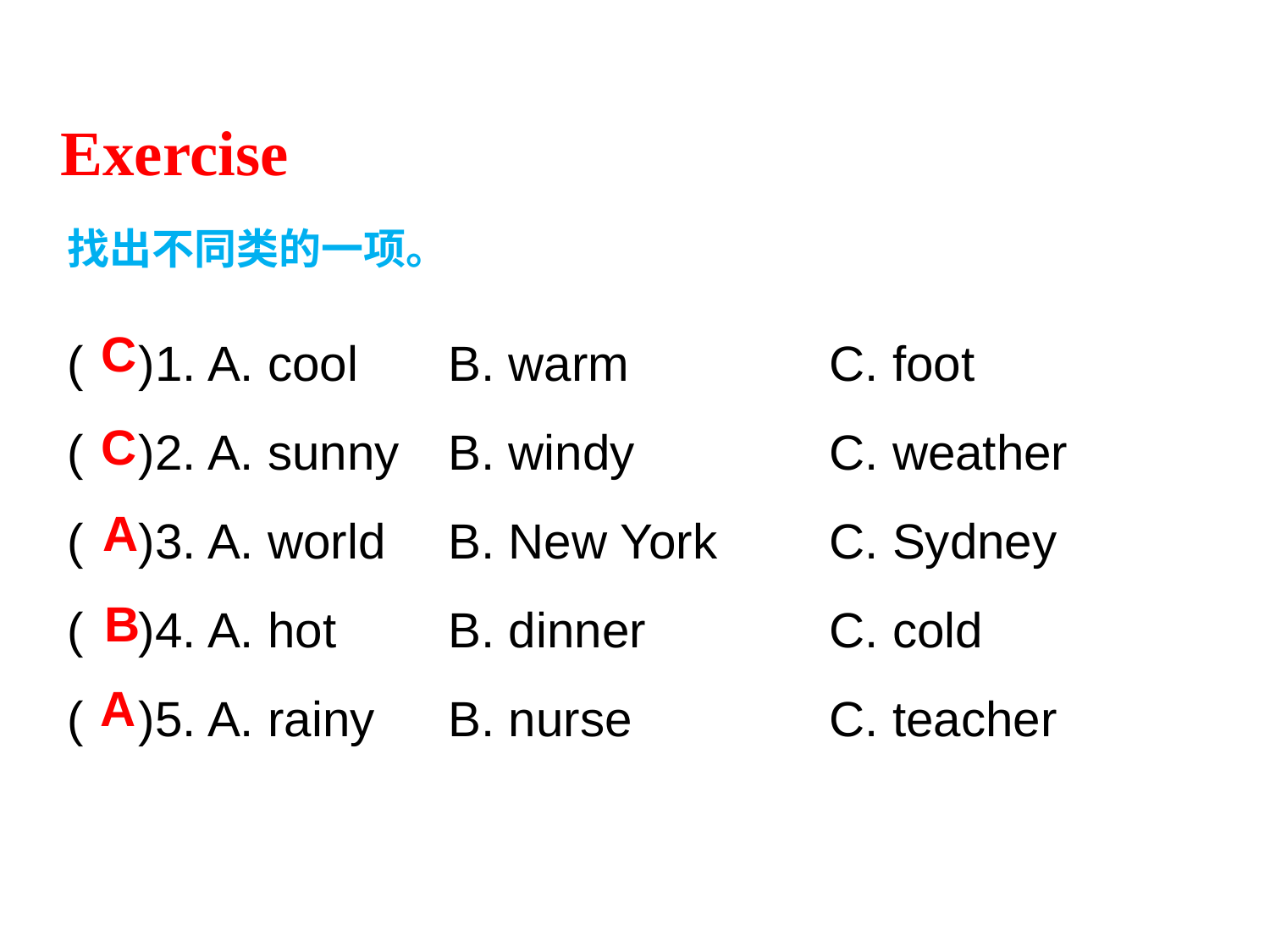

Exercise
找出不同类的一项。
(    )1. A. cool   	B. warm		C. foot
(    )2. A. sunny	B. windy		C. weather
(    )3. A. world	B. New York	C. Sydney
(    )4. A. hot	B. dinner		C. cold
(    )5. A. rainy	B. nurse		C. teacher
C
C
A
B
A